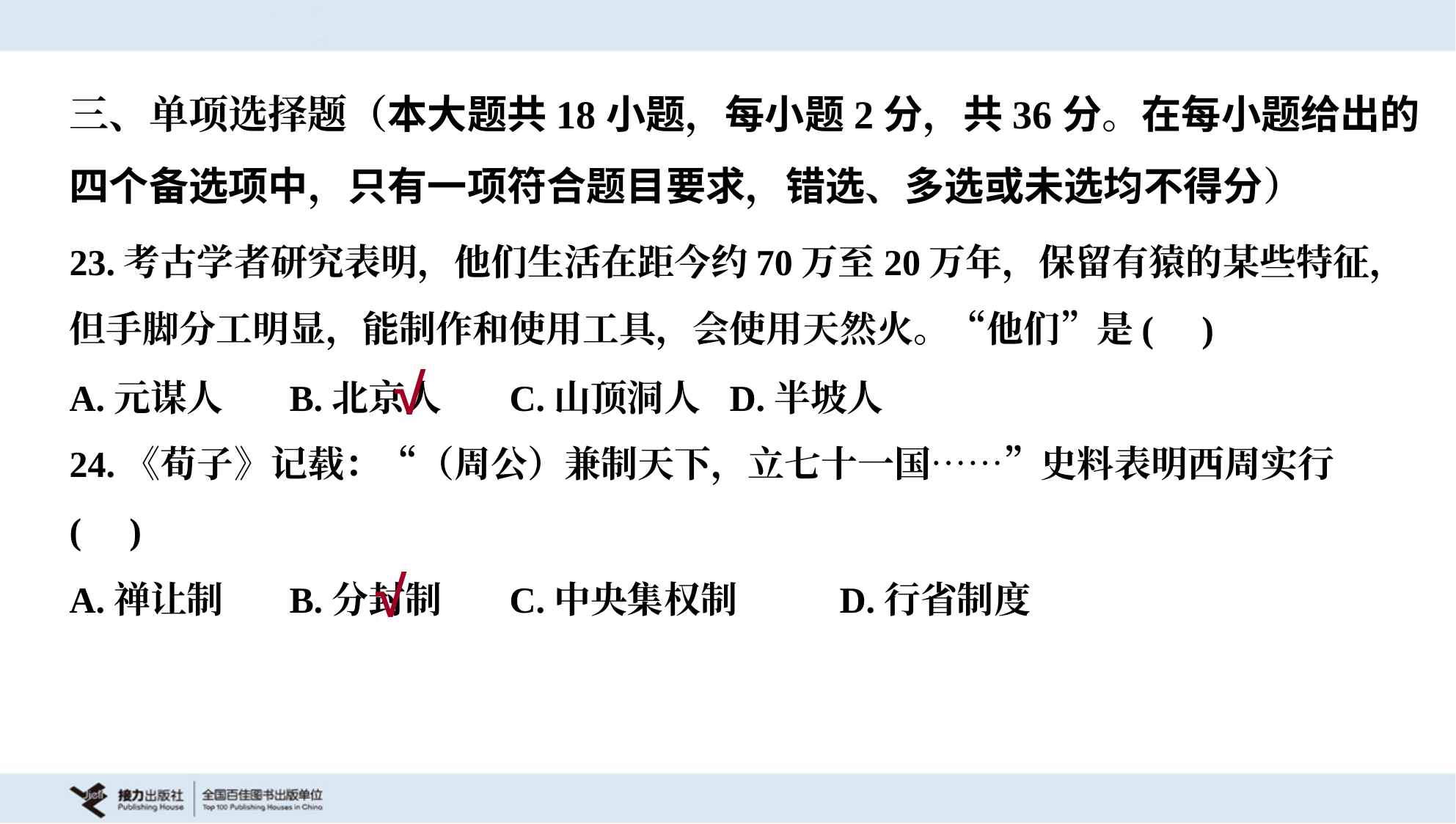

三、单项选择题（本大题共18小题，每小题2分，共36分。在每小题给出的
四个备选项中，只有一项符合题目要求，错选、多选或未选均不得分）
23.考古学者研究表明，他们生活在距今约70万至20万年，保留有猿的某些特征，
但手脚分工明显，能制作和使用工具，会使用天然火。“他们”是(     )
A.元谋人	B.北京人	C.山顶洞人	D.半坡人
√
24.《荀子》记载：“（周公）兼制天下，立七十一国……”史料表明西周实行
(     )
A.禅让制	B.分封制	C.中央集权制	D.行省制度
√